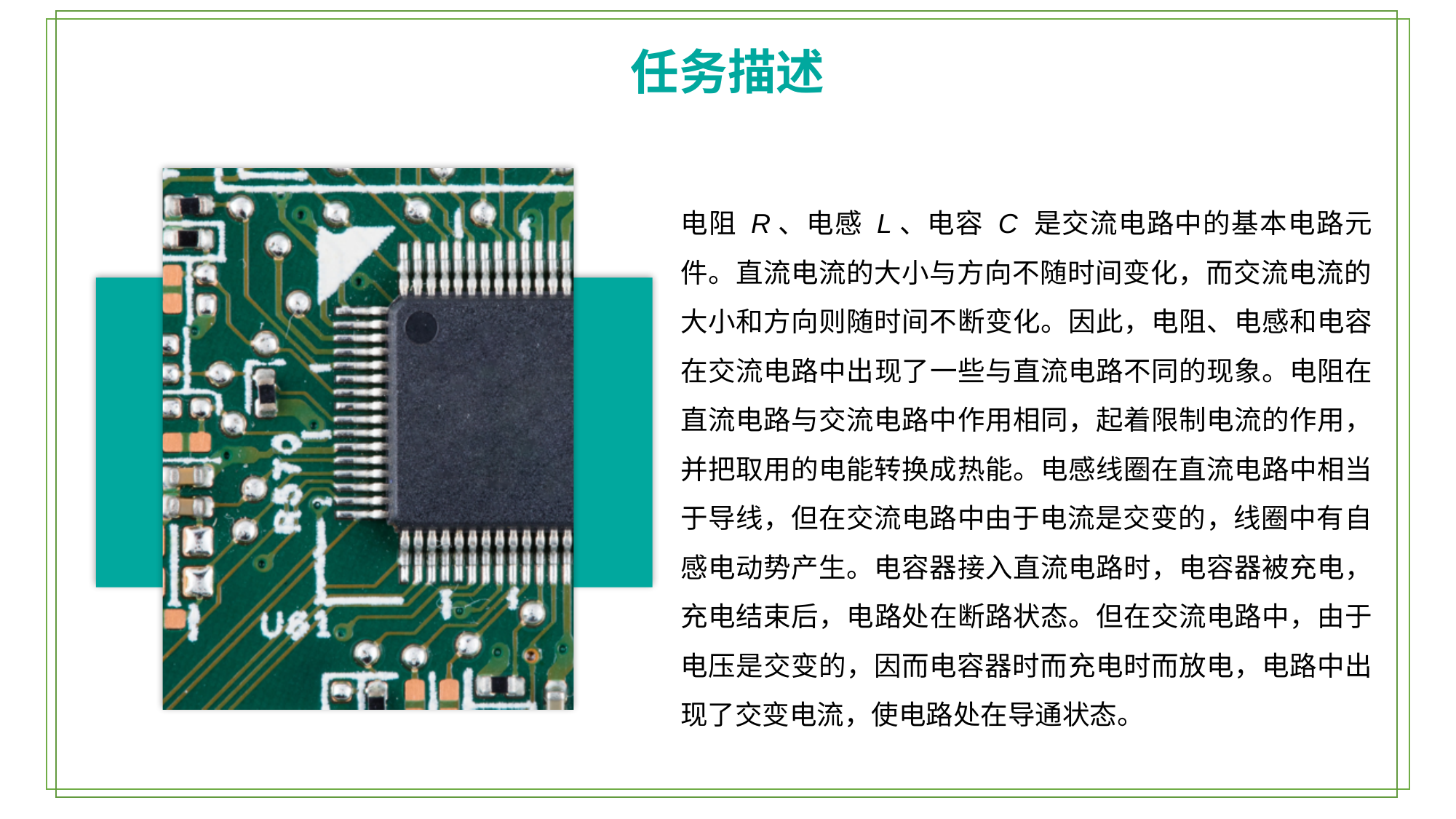

任务描述

电阻 R、电感 L、电容 C 是交流电路中的基本电路元件。直流电流的大小与方向不随时间变化，而交流电流的大小和方向则随时间不断变化。因此，电阻、电感和电容在交流电路中出现了一些与直流电路不同的现象。电阻在直流电路与交流电路中作用相同，起着限制电流的作用，并把取用的电能转换成热能。电感线圈在直流电路中相当于导线，但在交流电路中由于电流是交变的，线圈中有自感电动势产生。电容器接入直流电路时，电容器被充电，充电结束后，电路处在断路状态。但在交流电路中，由于电压是交变的，因而电容器时而充电时而放电，电路中出现了交变电流，使电路处在导通状态。